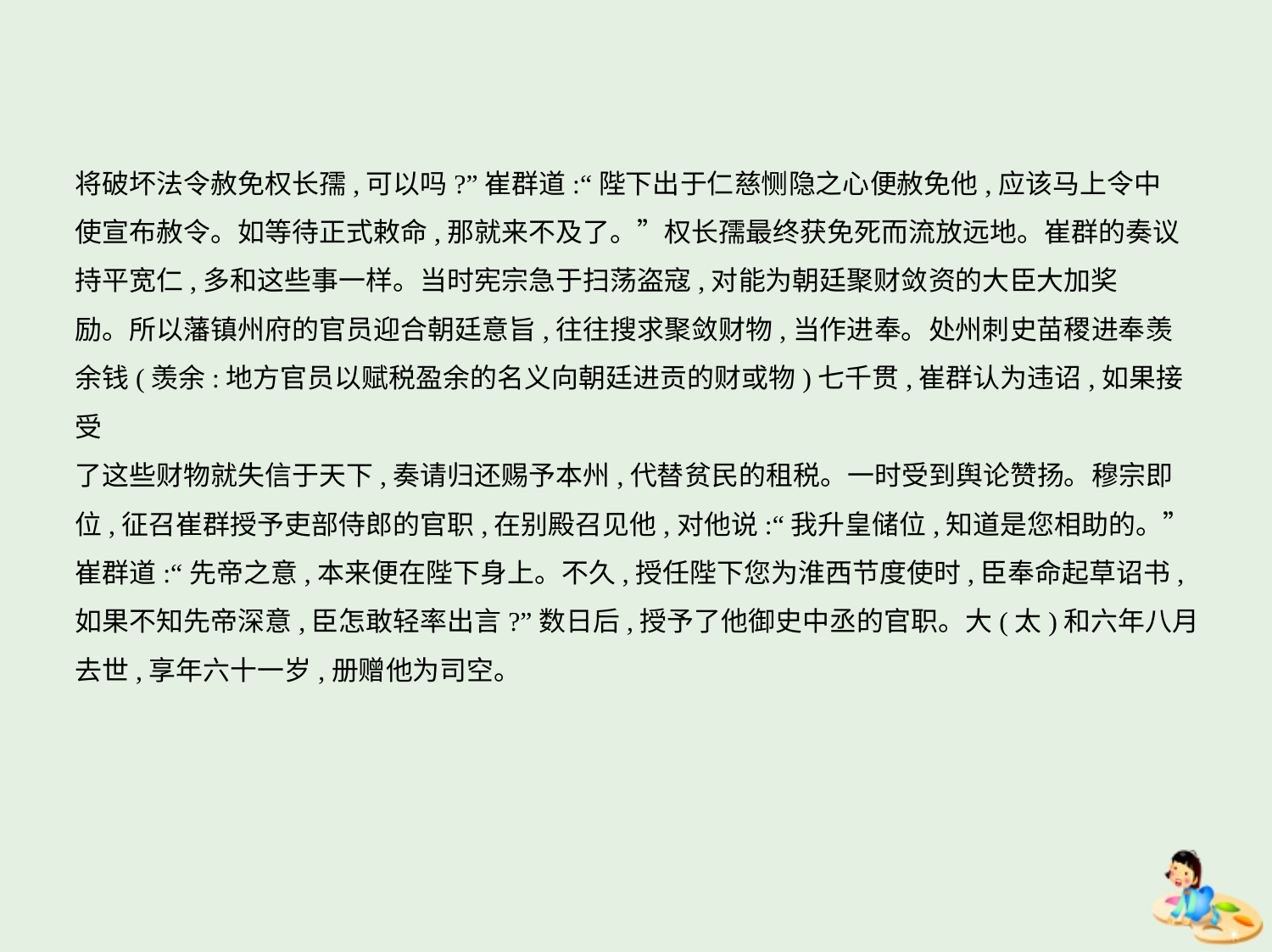

将破坏法令赦免权长孺,可以吗?”崔群道:“陛下出于仁慈恻隐之心便赦免他,应该马上令中
使宣布赦令。如等待正式敕命,那就来不及了。”权长孺最终获免死而流放远地。崔群的奏议持平宽仁,多和这些事一样。当时宪宗急于扫荡盗寇,对能为朝廷聚财敛资的大臣大加奖
励。所以藩镇州府的官员迎合朝廷意旨,往往搜求聚敛财物,当作进奉。处州刺史苗稷进奉羡
余钱(羡余:地方官员以赋税盈余的名义向朝廷进贡的财或物)七千贯,崔群认为违诏,如果接受
了这些财物就失信于天下,奏请归还赐予本州,代替贫民的租税。一时受到舆论赞扬。穆宗即
位,征召崔群授予吏部侍郎的官职,在别殿召见他,对他说:“我升皇储位,知道是您相助的。”
崔群道:“先帝之意,本来便在陛下身上。不久,授任陛下您为淮西节度使时,臣奉命起草诏书,
如果不知先帝深意,臣怎敢轻率出言?”数日后,授予了他御史中丞的官职。大(太)和六年八月
去世,享年六十一岁,册赠他为司空。